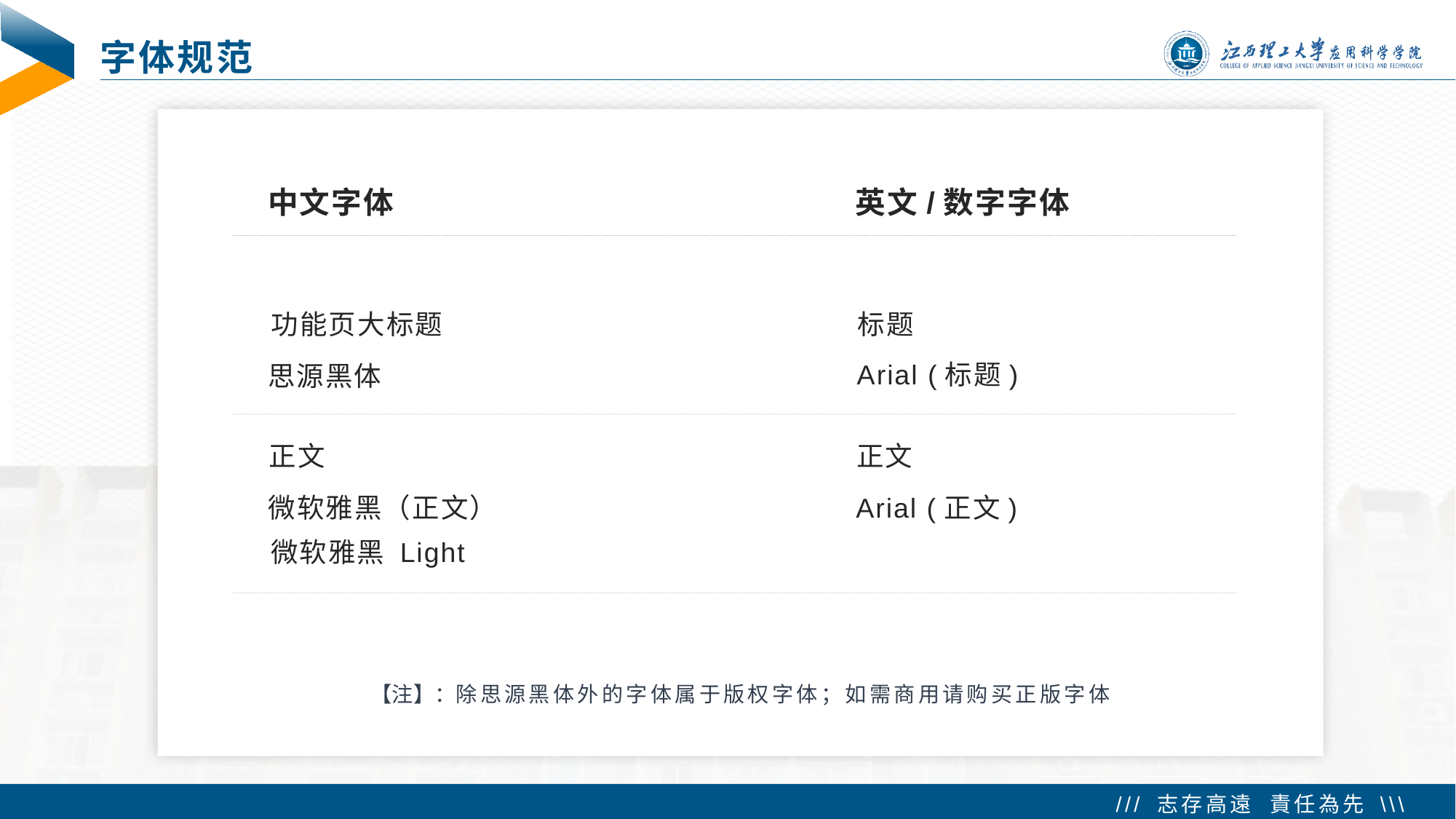

# 字体规范

英文/数字字体
中文字体
功能页大标题
思源黑体
标题
Arial (标题)
正文
Arial (正文)
正文
微软雅黑（正文）
微软雅黑 Light
【注】：除思源黑体外的字体属于版权字体；如需商用请购买正版字体